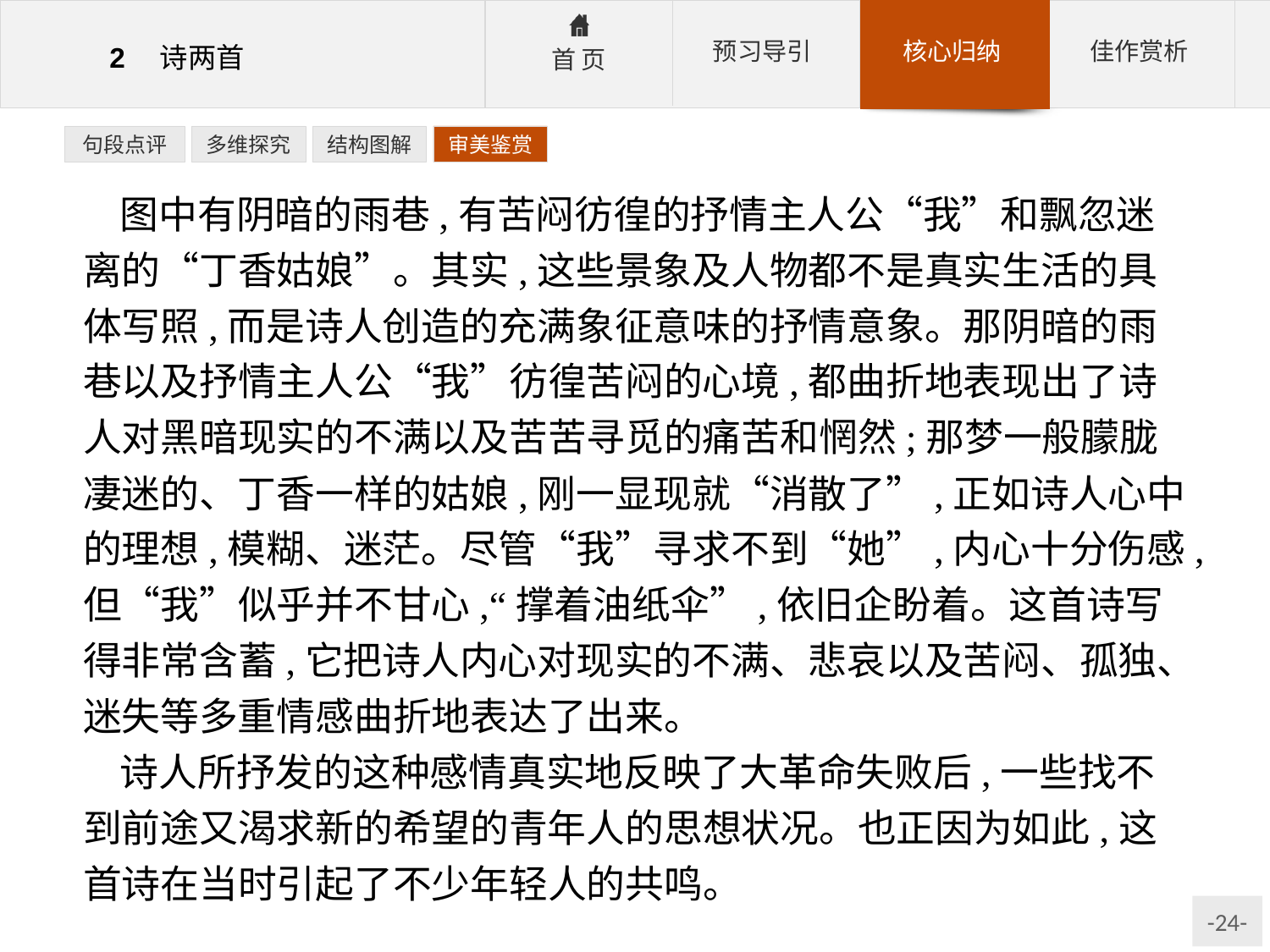

句段点评
多维探究
结构图解
审美鉴赏
图中有阴暗的雨巷,有苦闷彷徨的抒情主人公“我”和飘忽迷离的“丁香姑娘”。其实,这些景象及人物都不是真实生活的具体写照,而是诗人创造的充满象征意味的抒情意象。那阴暗的雨巷以及抒情主人公“我”彷徨苦闷的心境,都曲折地表现出了诗人对黑暗现实的不满以及苦苦寻觅的痛苦和惘然;那梦一般朦胧凄迷的、丁香一样的姑娘,刚一显现就“消散了”,正如诗人心中的理想,模糊、迷茫。尽管“我”寻求不到“她”,内心十分伤感,但“我”似乎并不甘心,“撑着油纸伞”,依旧企盼着。这首诗写得非常含蓄,它把诗人内心对现实的不满、悲哀以及苦闷、孤独、迷失等多重情感曲折地表达了出来。
诗人所抒发的这种感情真实地反映了大革命失败后,一些找不到前途又渴求新的希望的青年人的思想状况。也正因为如此,这首诗在当时引起了不少年轻人的共鸣。